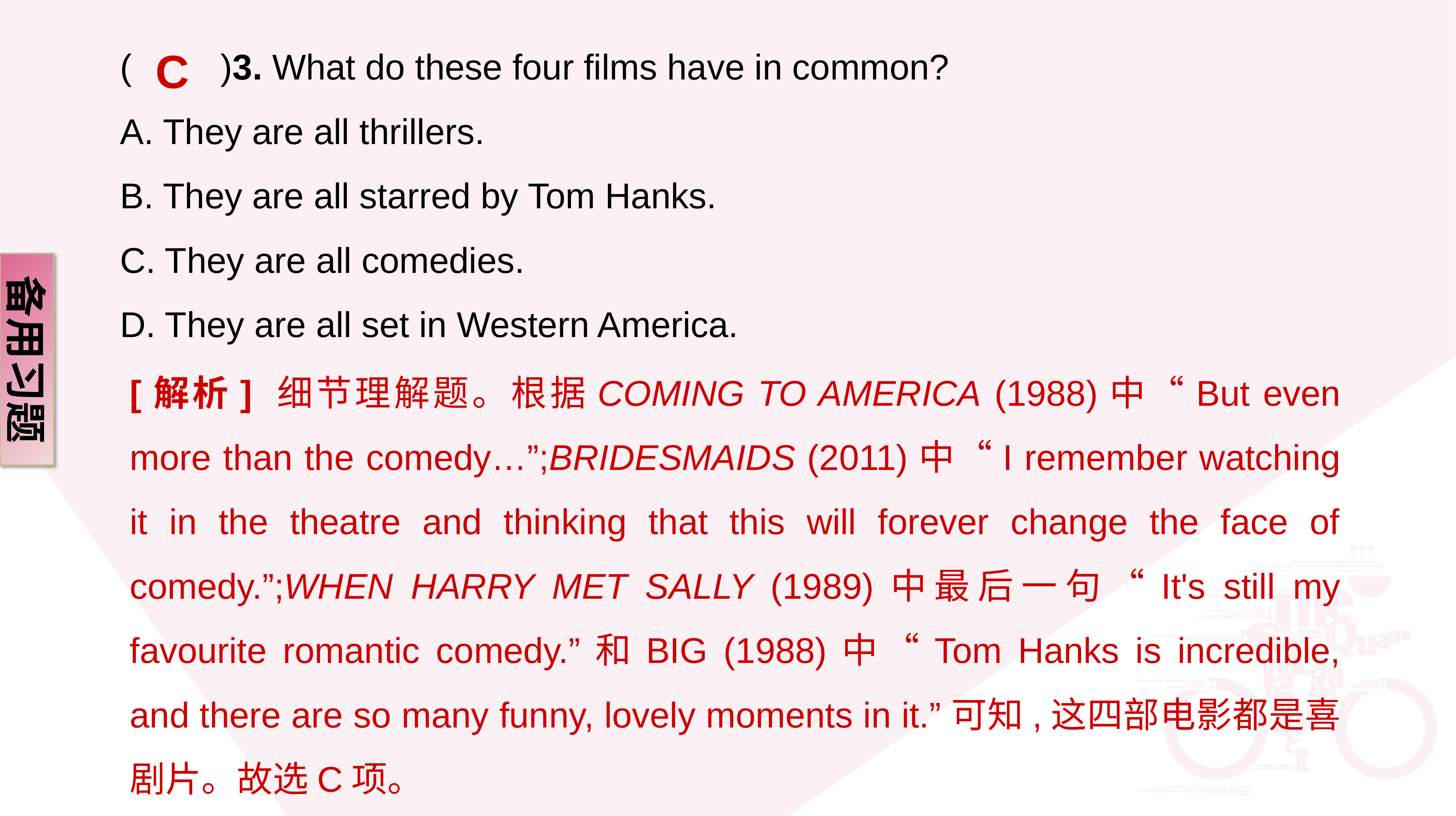

C
(　　)3. What do these four films have in common?
A. They are all thrillers.
B. They are all starred by Tom Hanks.
C. They are all comedies.
D. They are all set in Western America.
备用习题
[解析] 细节理解题。根据COMING TO AMERICA (1988)中“But even more than the comedy…”;BRIDESMAIDS (2011)中“I remember watching it in the theatre and thinking that this will forever change the face of comedy.”;WHEN HARRY MET SALLY (1989)中最后一句“It's still my favourite romantic comedy.”和BIG (1988)中“Tom Hanks is incredible, and there are so many funny, lovely moments in it.”可知,这四部电影都是喜剧片。故选C项。